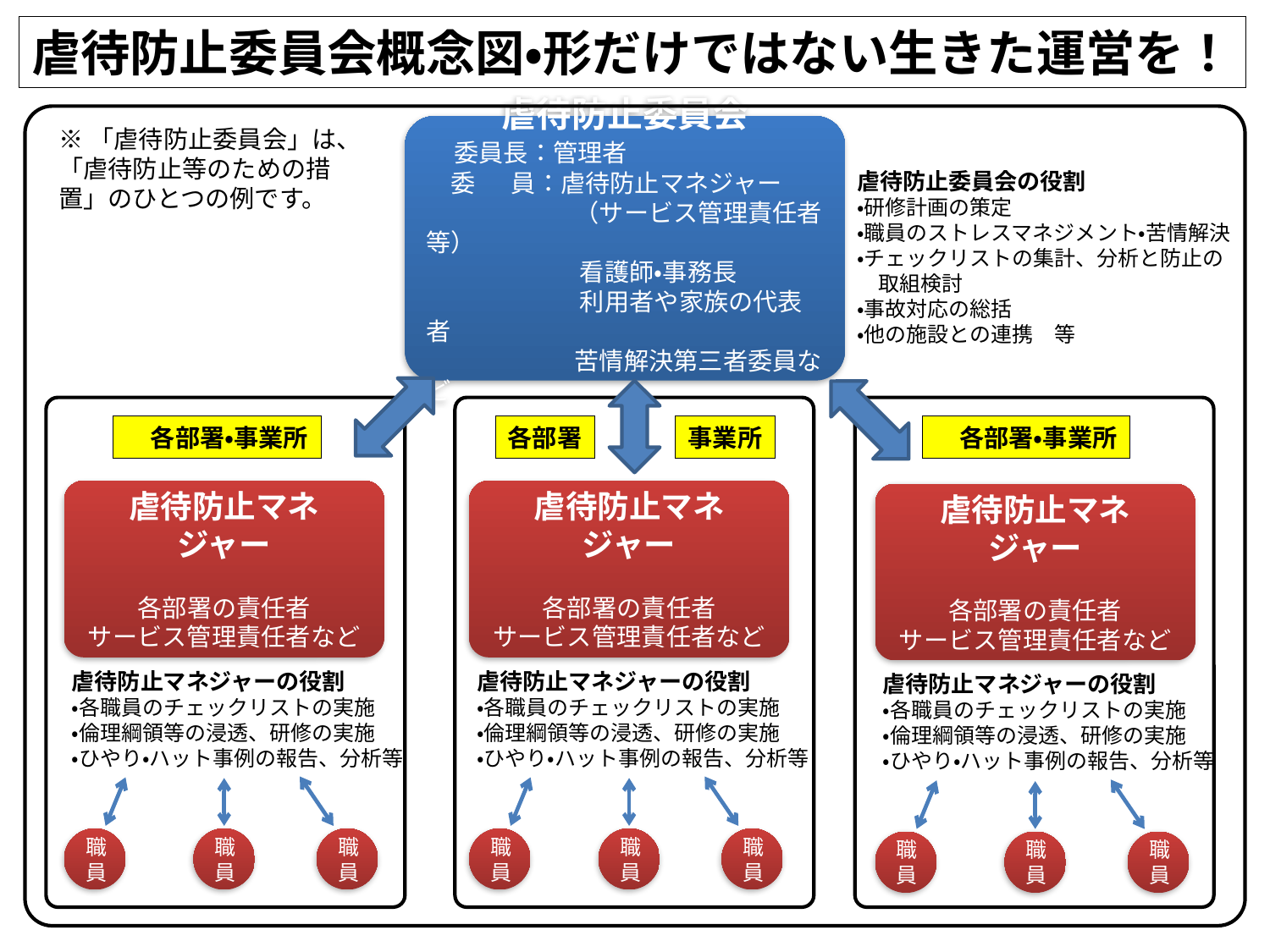

虐待防止委員会概念図・形だけではない生きた運営を！

虐待防止委員会
　委員長：管理者
　委　  員：虐待防止マネジャー
　　　　　　（サービス管理責任者等）
　　　　　　 看護師・事務長
　　　　　　 利用者や家族の代表者
　　　　　　苦情解決第三者委員など
※「虐待防止委員会」は、 「虐待防止等のための措置」のひとつの例です。
虐待防止委員会の役割
・研修計画の策定
・職員のストレスマネジメント・苦情解決
・チェックリストの集計、分析と防止の
　取組検討
・事故対応の総括
・他の施設との連携　等

　各部署・事業所
各部署
事業所
　各部署・事業所
虐待防止マネジャー

各部署の責任者
サービス管理責任者など
虐待防止マネジャー

各部署の責任者
サービス管理責任者など
虐待防止マネジャー

各部署の責任者
サービス管理責任者など
虐待防止マネジャーの役割
・各職員のチェックリストの実施
・倫理綱領等の浸透、研修の実施
・ひやり・ハット事例の報告、分析等
虐待防止マネジャーの役割
・各職員のチェックリストの実施
・倫理綱領等の浸透、研修の実施
・ひやり・ハット事例の報告、分析等
虐待防止マネジャーの役割
・各職員のチェックリストの実施
・倫理綱領等の浸透、研修の実施
・ひやり・ハット事例の報告、分析等
職員
職員
職員
職員
職員
職員
職員
職員
職員